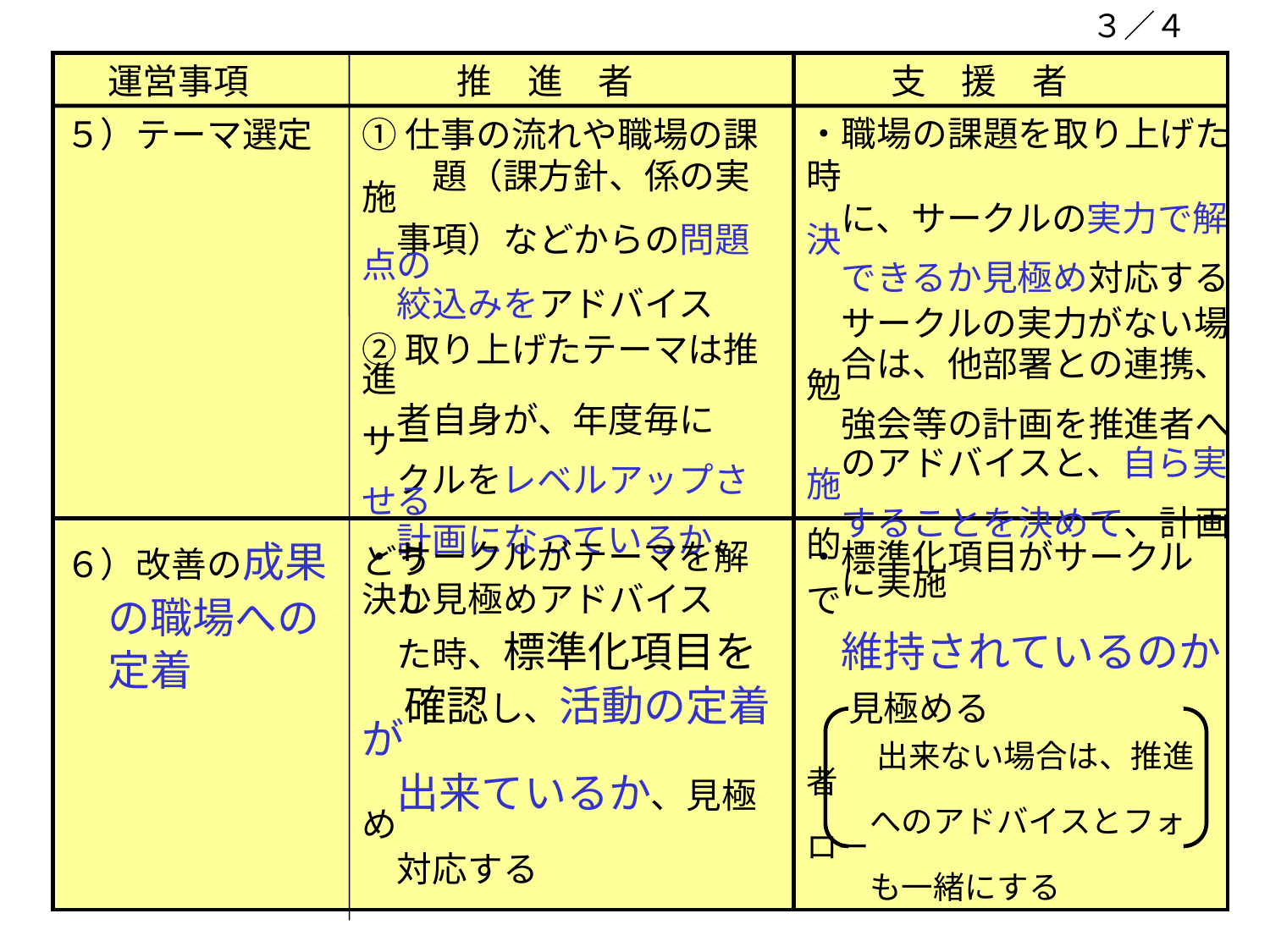

３／４

運営事項

推　進　者

支　援　者

５）テーマ選定
①仕事の流れや職場の課
　　題（課方針、係の実施
　事項）などからの問題点の
　絞込みをアドバイス
②取り上げたテーマは推進
　者自身が、年度毎にサー
　クルをレベルアップさせる
　計画になっているか、どう
　か見極めアドバイス
・職場の課題を取り上げた時
　に、サークルの実力で解決
　できるか見極め対応する
　サークルの実力がない場
　合は、他部署との連携、勉
　強会等の計画を推進者へ
　のアドバイスと、自ら実施
　することを決めて、計画的
　に実施

６）改善の成果
　の職場への
　定着
・サークルがテーマを解決し
　た時、標準化項目を
　確認し、活動の定着が
　出来ているか、見極め
　対応する
・標準化項目がサークルで
　維持されているのか
　見極める
　　出来ない場合は、推進者
　　へのアドバイスとフォロー
　　も一緒にする